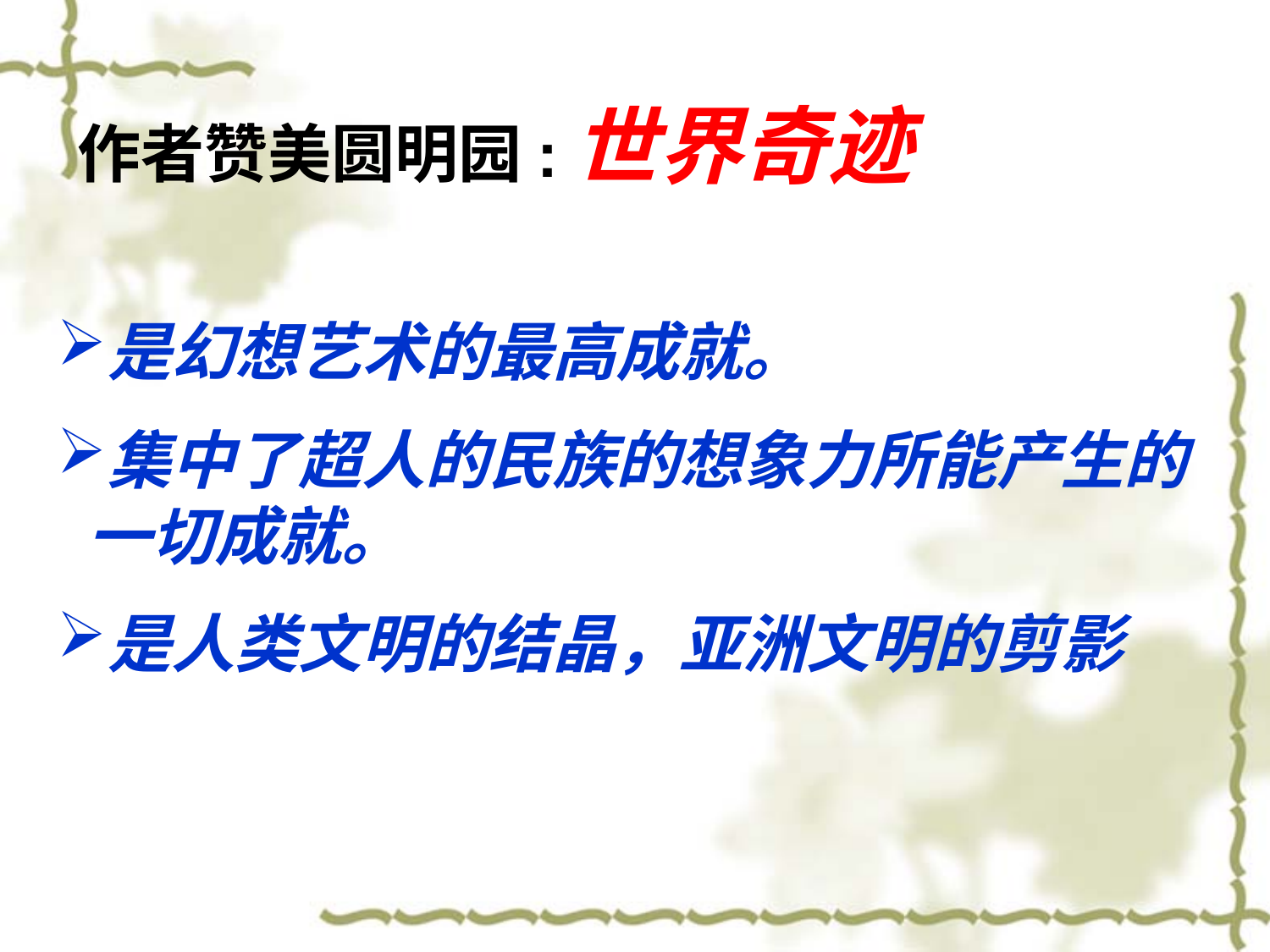

作者赞美圆明园:世界奇迹
是幻想艺术的最高成就。
集中了超人的民族的想象力所能产生的一切成就。
是人类文明的结晶，亚洲文明的剪影